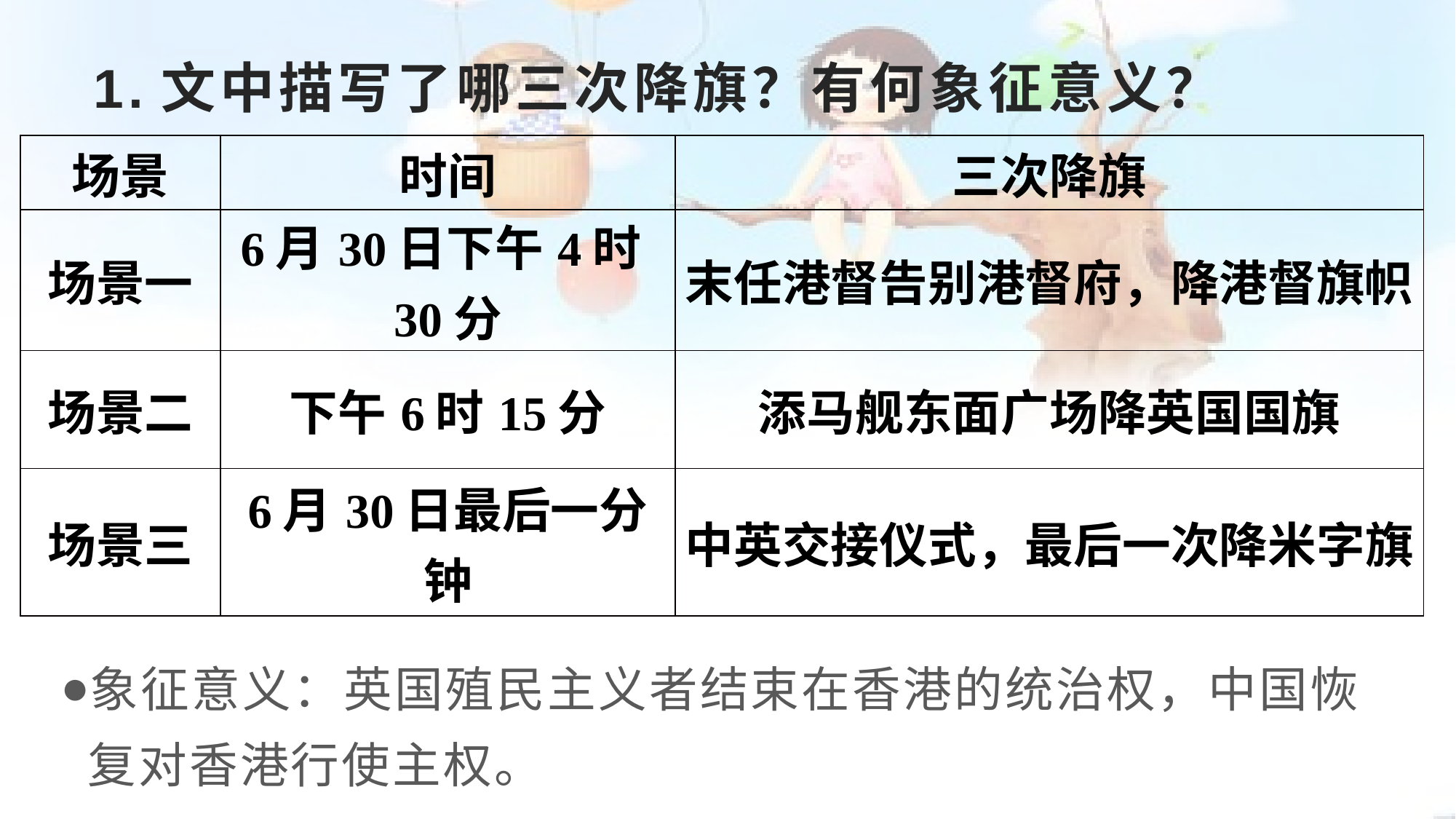

# 1.文中描写了哪三次降旗？有何象征意义？
| 场景 | 时间 | 三次降旗 |
| --- | --- | --- |
| 场景一 | 6月30日下午4时30分 | 末任港督告别港督府，降港督旗帜 |
| 场景二 | 下午6时15分 | 添马舰东面广场降英国国旗 |
| 场景三 | 6月30日最后一分钟 | 中英交接仪式，最后一次降米字旗 |
象征意义：英国殖民主义者结束在香港的统治权，中国恢复对香港行使主权。